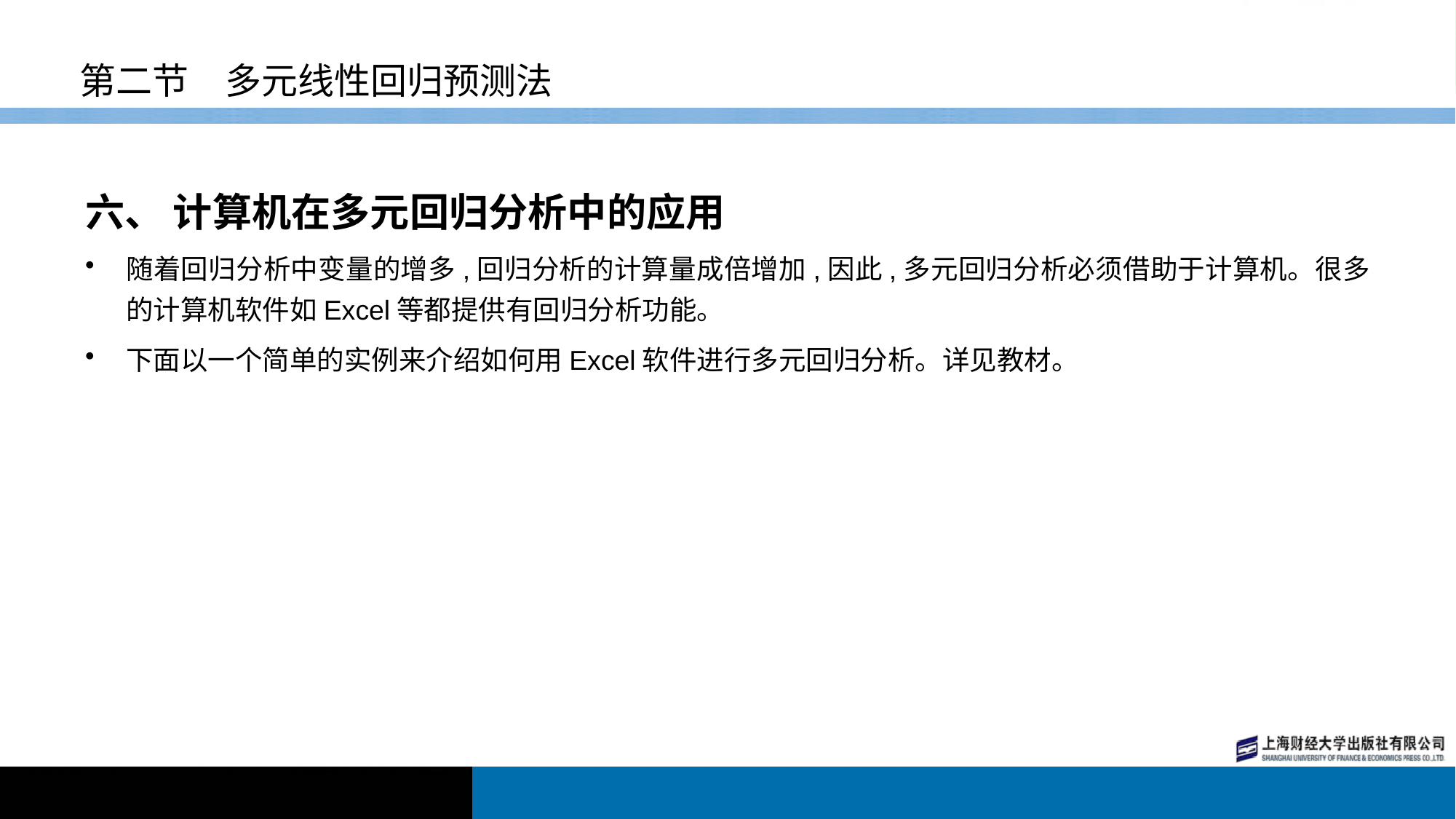

# 第二节　多元线性回归预测法
六、 计算机在多元回归分析中的应用
随着回归分析中变量的增多,回归分析的计算量成倍增加,因此,多元回归分析必须借助于计算机。很多的计算机软件如Excel等都提供有回归分析功能。
下面以一个简单的实例来介绍如何用Excel软件进行多元回归分析。详见教材。
12